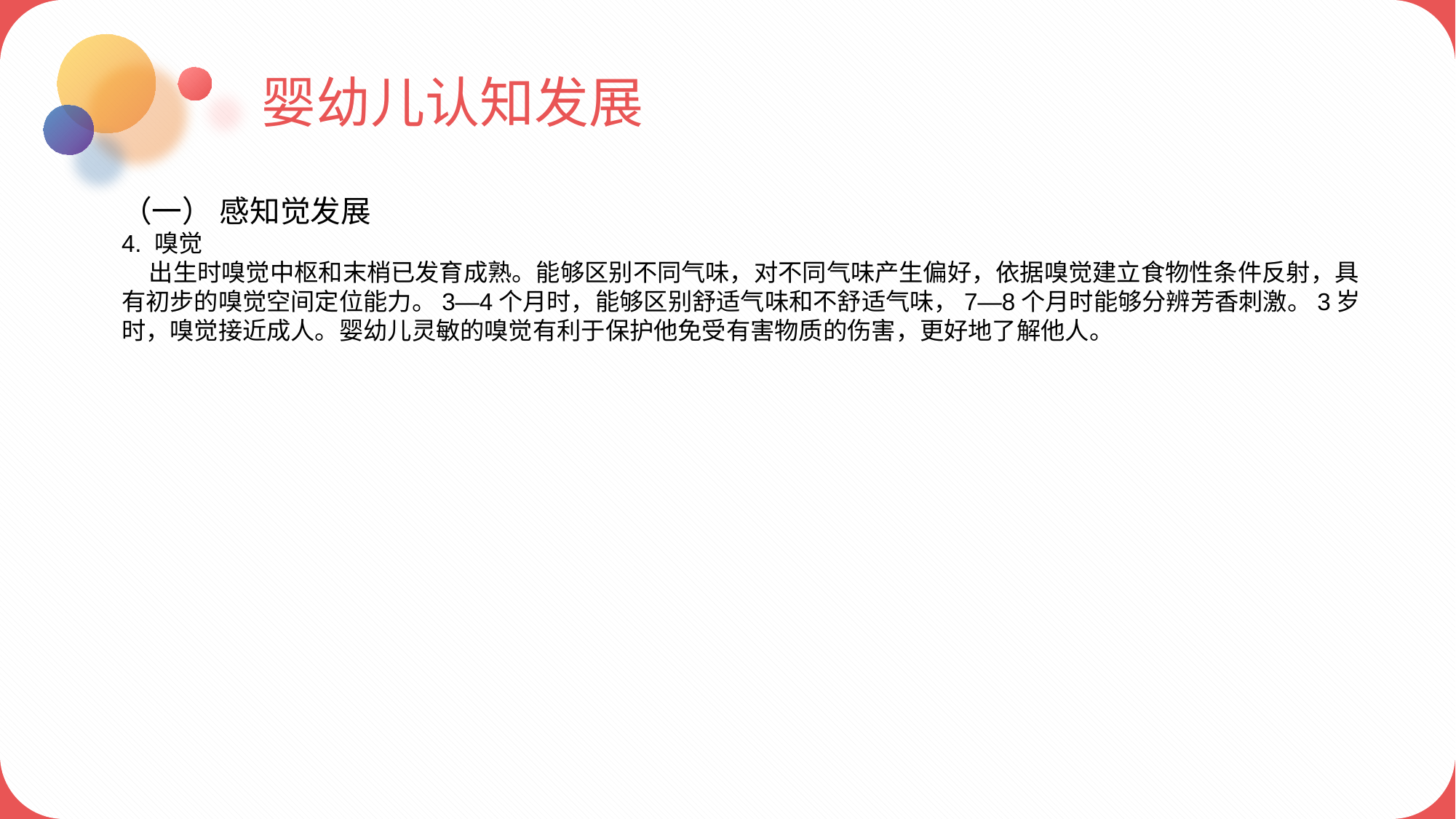

婴幼儿认知发展
（一） 感知觉发展
4. 嗅觉
    出生时嗅觉中枢和末梢已发育成熟。能够区别不同气味，对不同气味产生偏好，依据嗅觉建立食物性条件反射，具有初步的嗅觉空间定位能力。3—4个月时，能够区别舒适气味和不舒适气味，7—8个月时能够分辨芳香刺激。3岁时，嗅觉接近成人。婴幼儿灵敏的嗅觉有利于保护他免受有害物质的伤害，更好地了解他人。